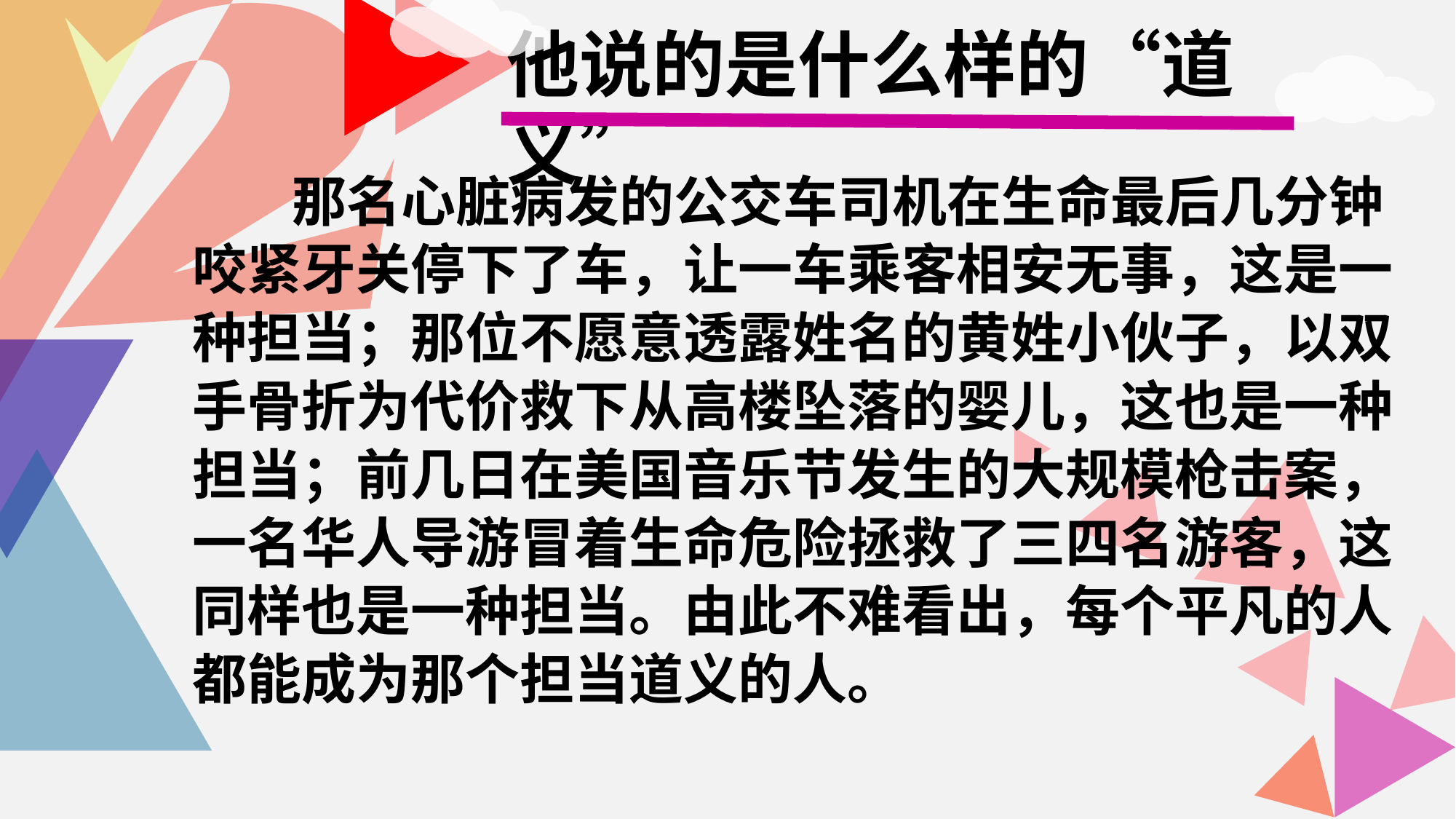

他说的是什么样的“道义”

       那名心脏病发的公交车司机在生命最后几分钟咬紧牙关停下了车，让一车乘客相安无事，这是一种担当；那位不愿意透露姓名的黄姓小伙子，以双手骨折为代价救下从高楼坠落的婴儿，这也是一种担当；前几日在美国音乐节发生的大规模枪击案，一名华人导游冒着生命危险拯救了三四名游客，这同样也是一种担当。由此不难看出，每个平凡的人都能成为那个担当道义的人。